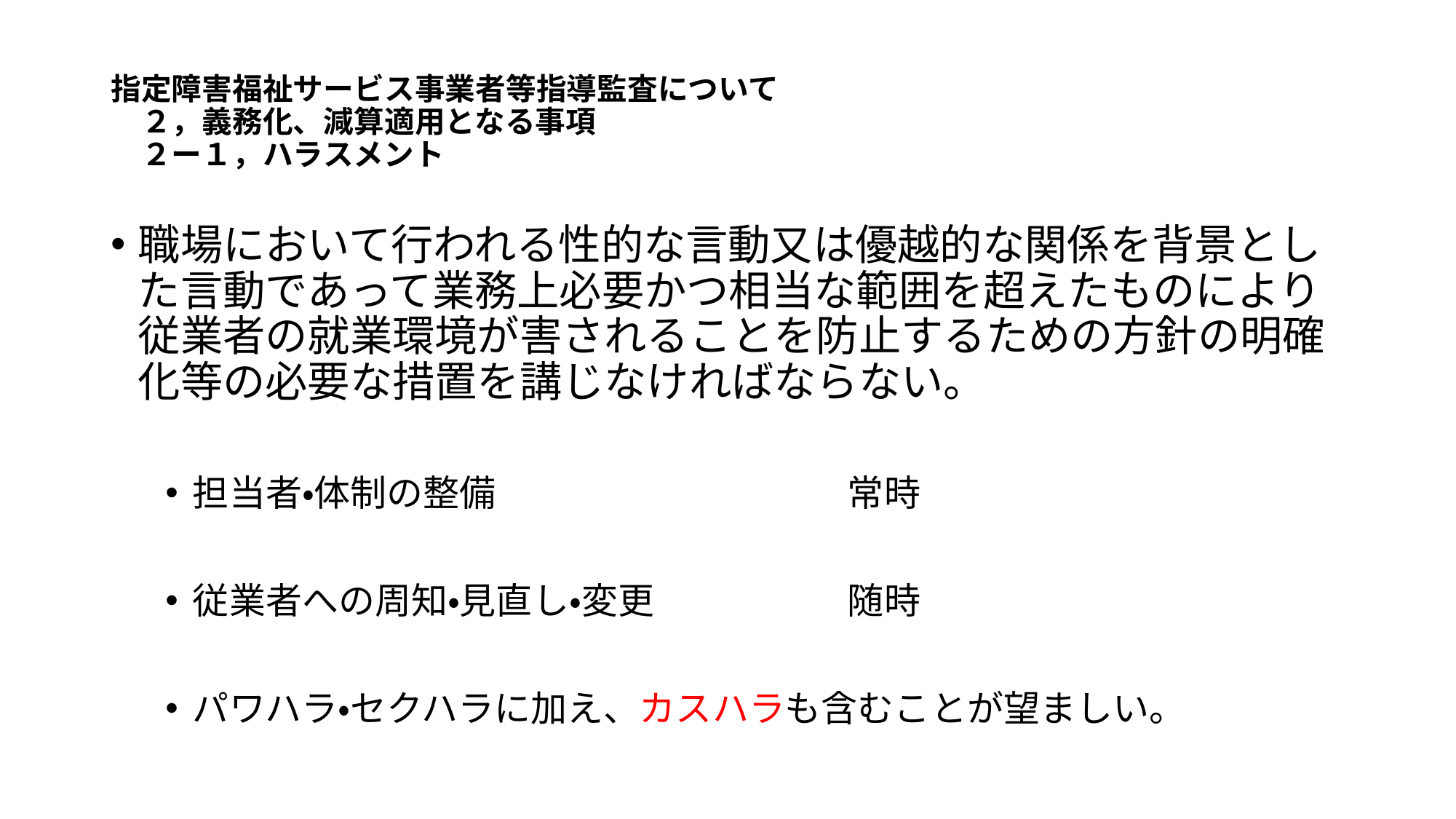

# 指定障害福祉サービス事業者等指導監査について 　２，義務化、減算適用となる事項 　２ー１，ハラスメント
職場において行われる性的な言動又は優越的な関係を背景とした言動であって業務上必要かつ相当な範囲を超えたものにより従業者の就業環境が害されることを防止するための方針の明確化等の必要な措置を講じなければならない。

担当者・体制の整備				常時

従業者への周知・見直し・変更		随時

パワハラ・セクハラに加え、カスハラも含むことが望ましい。